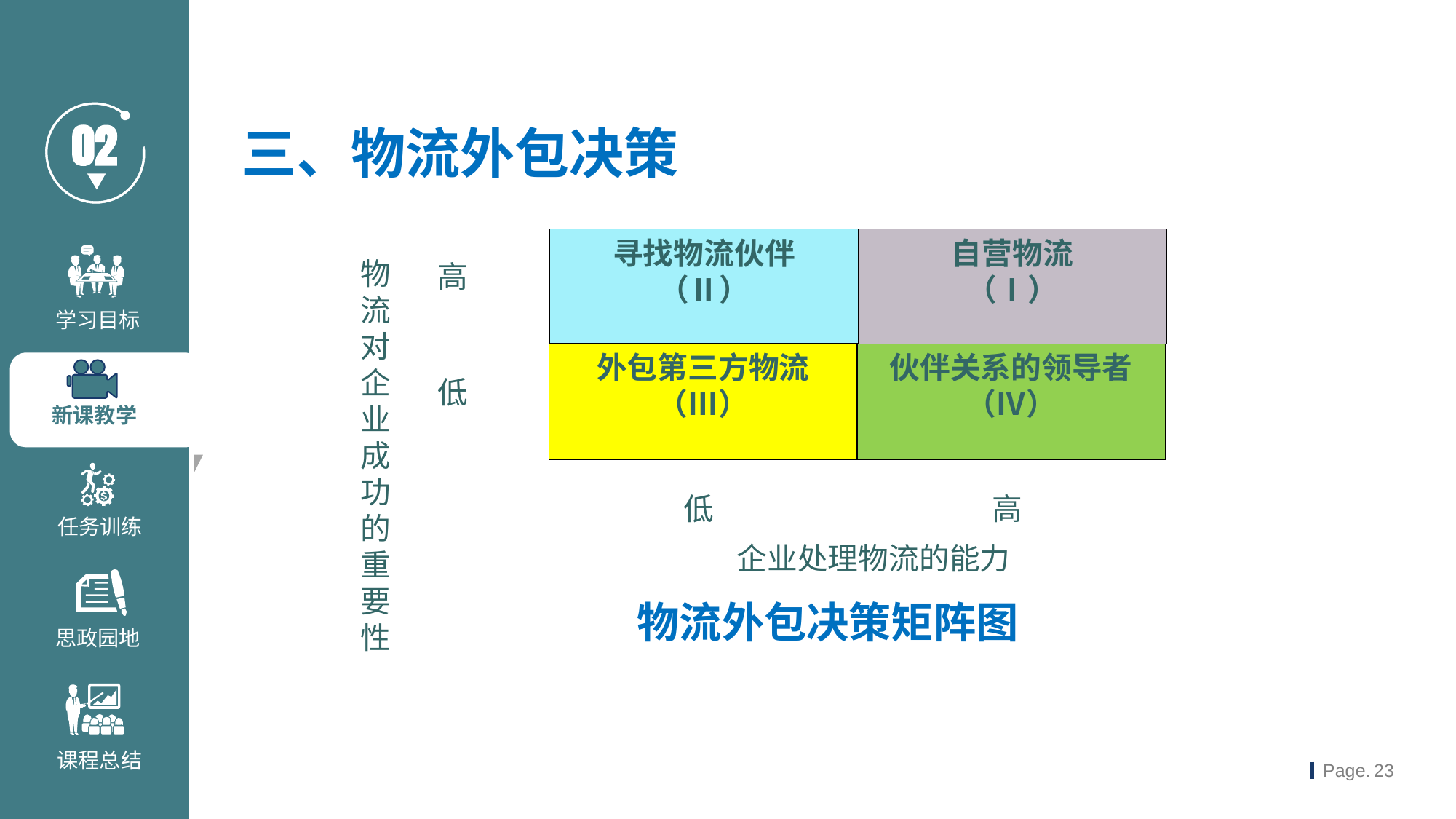

三、物流外包决策
寻找物流伙伴
（Ⅱ）
自营物流
（Ⅰ）
外包第三方物流
（Ⅲ）
伙伴关系的领导者（Ⅳ）
物流
对企
业成
功的
重要
性
高
低
低
高
企业处理物流的能力
物流外包决策矩阵图